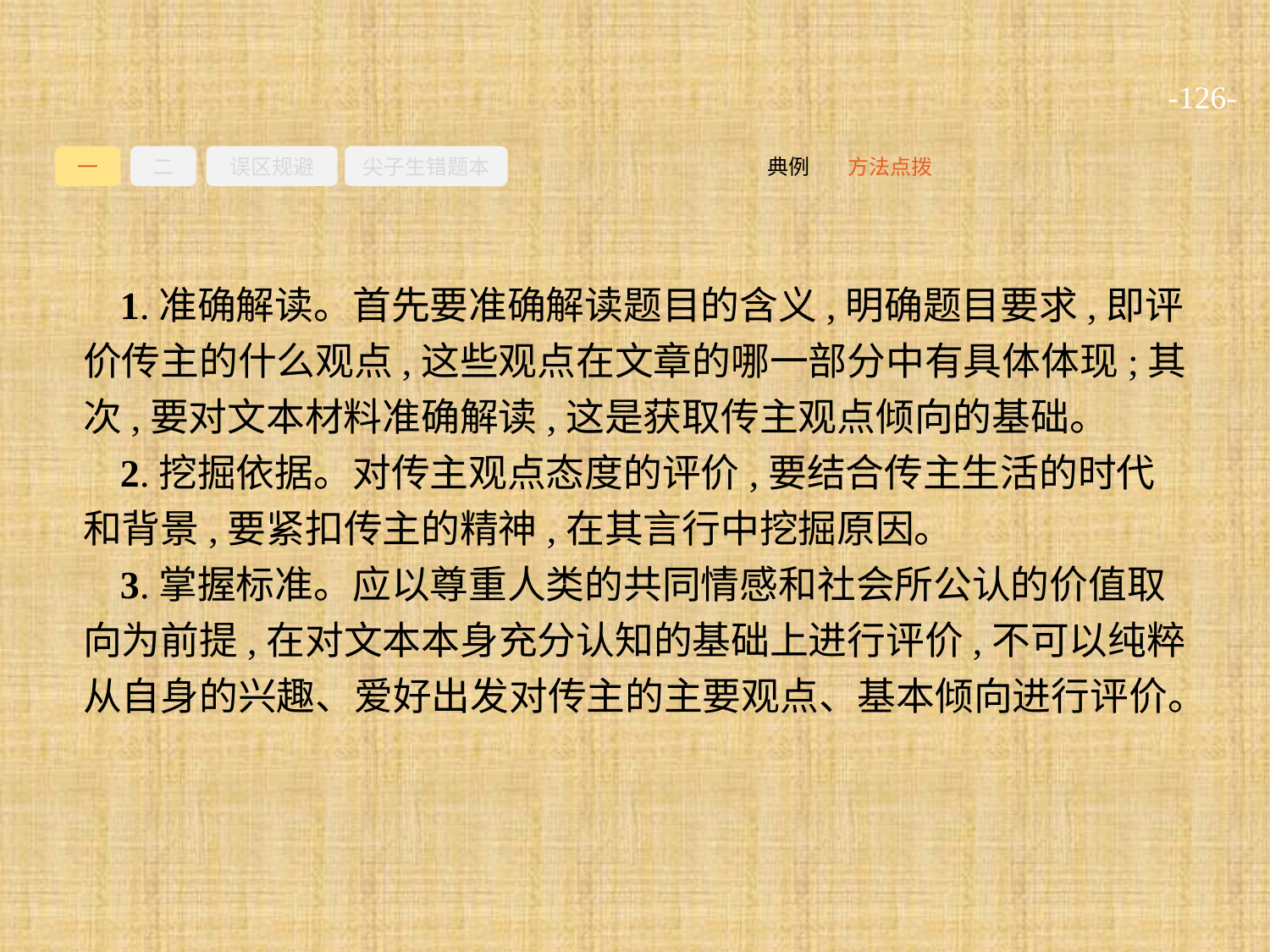

-126-
一
二
误区规避
尖子生错题本
方法点拨
典例
1.准确解读。首先要准确解读题目的含义,明确题目要求,即评价传主的什么观点,这些观点在文章的哪一部分中有具体体现;其次,要对文本材料准确解读,这是获取传主观点倾向的基础。
2.挖掘依据。对传主观点态度的评价,要结合传主生活的时代和背景,要紧扣传主的精神,在其言行中挖掘原因。
3.掌握标准。应以尊重人类的共同情感和社会所公认的价值取向为前提,在对文本本身充分认知的基础上进行评价,不可以纯粹从自身的兴趣、爱好出发对传主的主要观点、基本倾向进行评价。